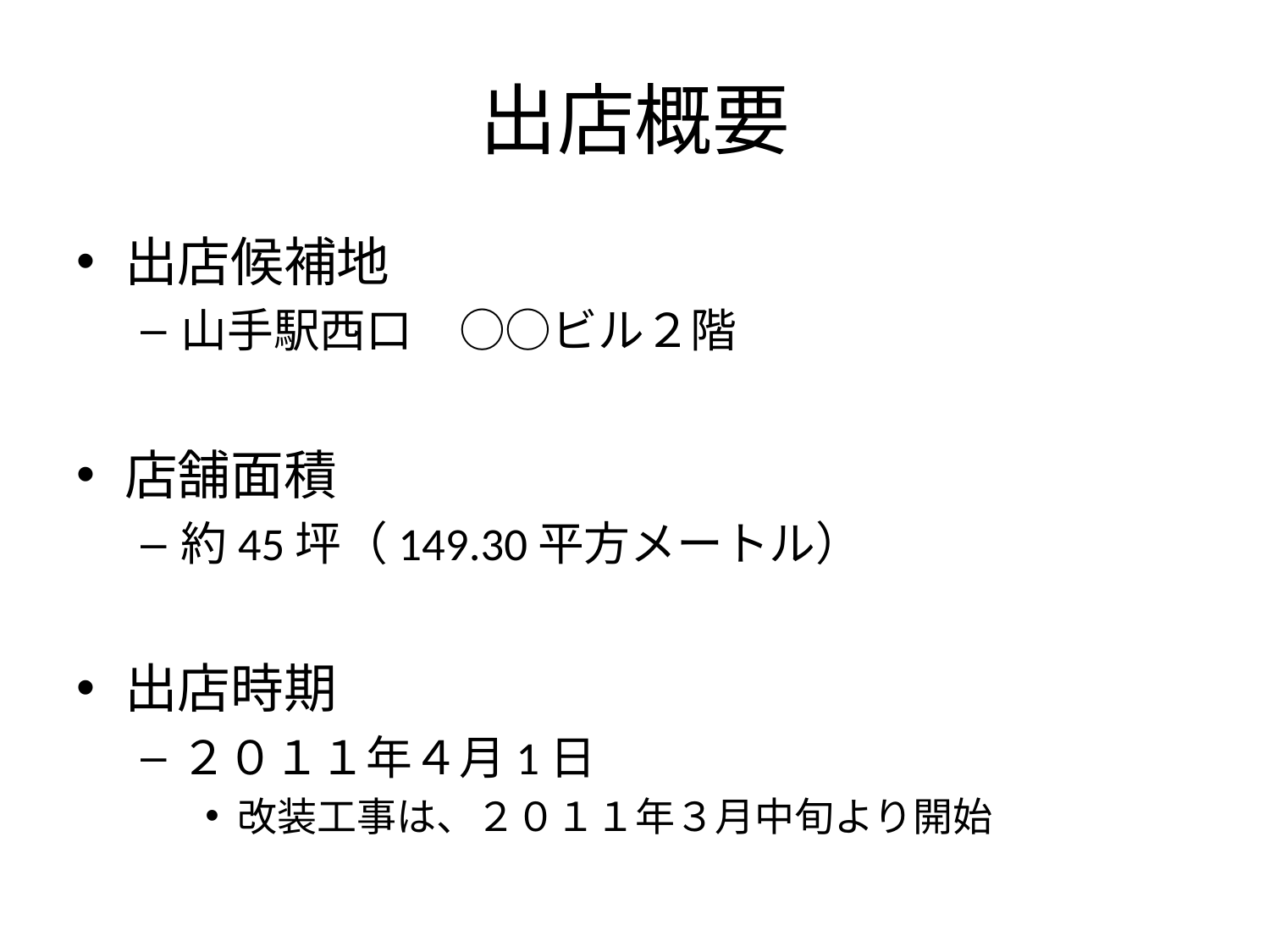

# 出店概要
出店候補地
山手駅西口　○○ビル２階

店舗面積
約45坪（149.30平方メートル）

出店時期
２０１１年４月1日
改装工事は、２０１１年３月中旬より開始